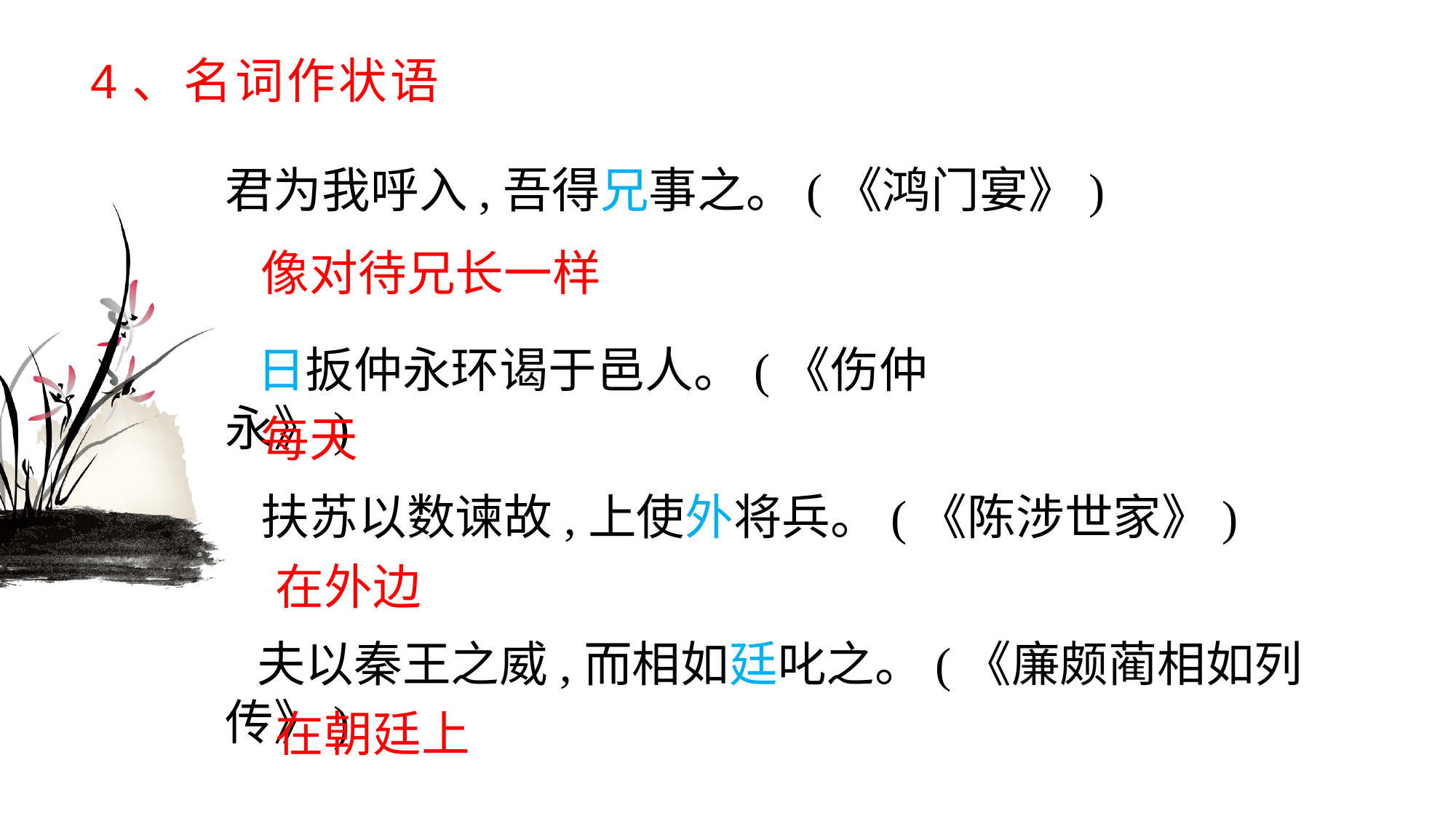

# 4、名词作状语
君为我呼入,吾得兄事之。(《鸿门宴》)
像对待兄长一样
日扳仲永环谒于邑人。(《伤仲永》)
每天
扶苏以数谏故,上使外将兵。(《陈涉世家》)
在外边
夫以秦王之威,而相如廷叱之。(《廉颇蔺相如列传》)
在朝廷上